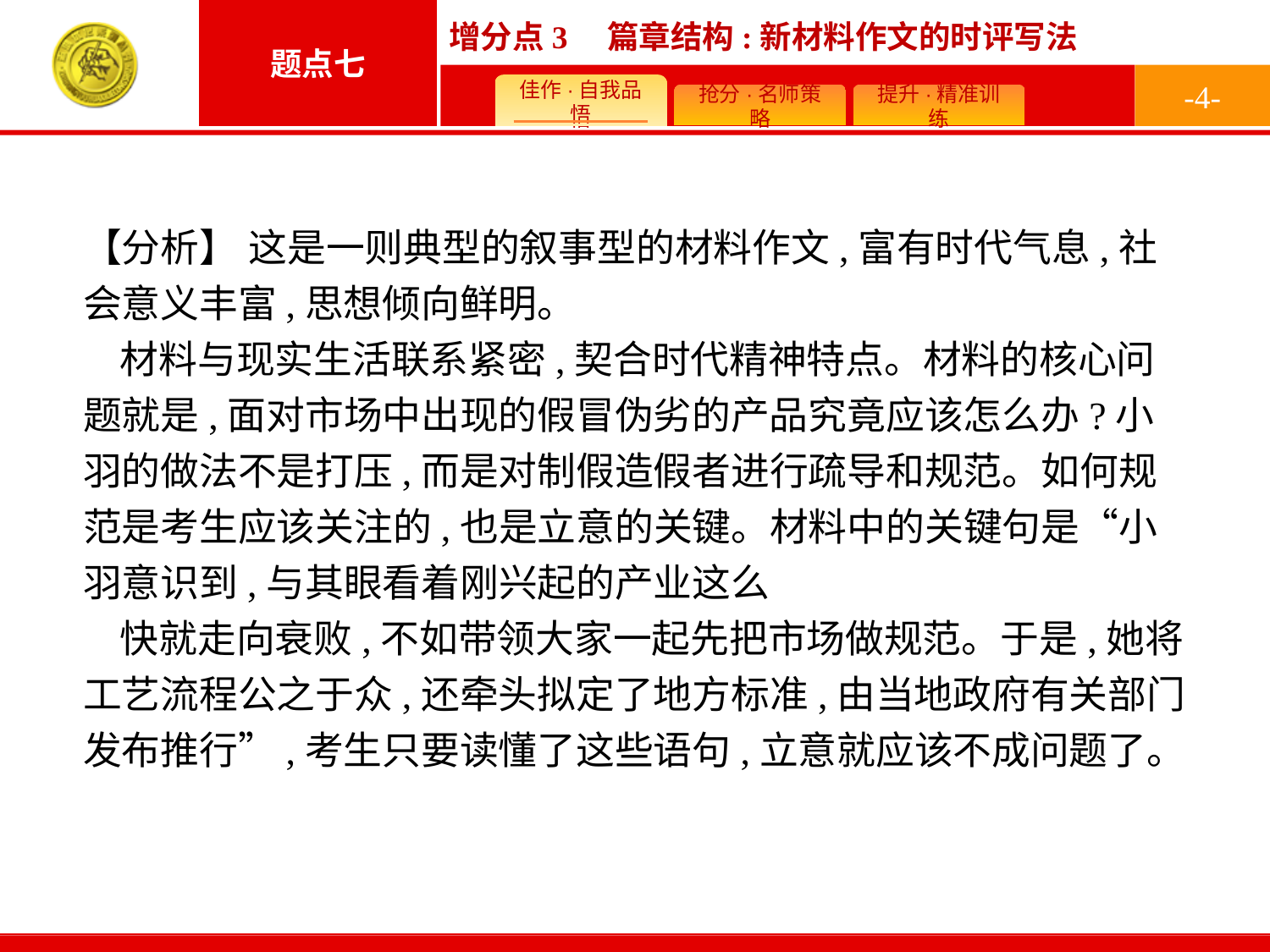

-4-
【分析】 这是一则典型的叙事型的材料作文,富有时代气息,社会意义丰富,思想倾向鲜明。
材料与现实生活联系紧密,契合时代精神特点。材料的核心问题就是,面对市场中出现的假冒伪劣的产品究竟应该怎么办?小羽的做法不是打压,而是对制假造假者进行疏导和规范。如何规范是考生应该关注的,也是立意的关键。材料中的关键句是“小羽意识到,与其眼看着刚兴起的产业这么
快就走向衰败,不如带领大家一起先把市场做规范。于是,她将工艺流程公之于众,还牵头拟定了地方标准,由当地政府有关部门发布推行”,考生只要读懂了这些语句,立意就应该不成问题了。